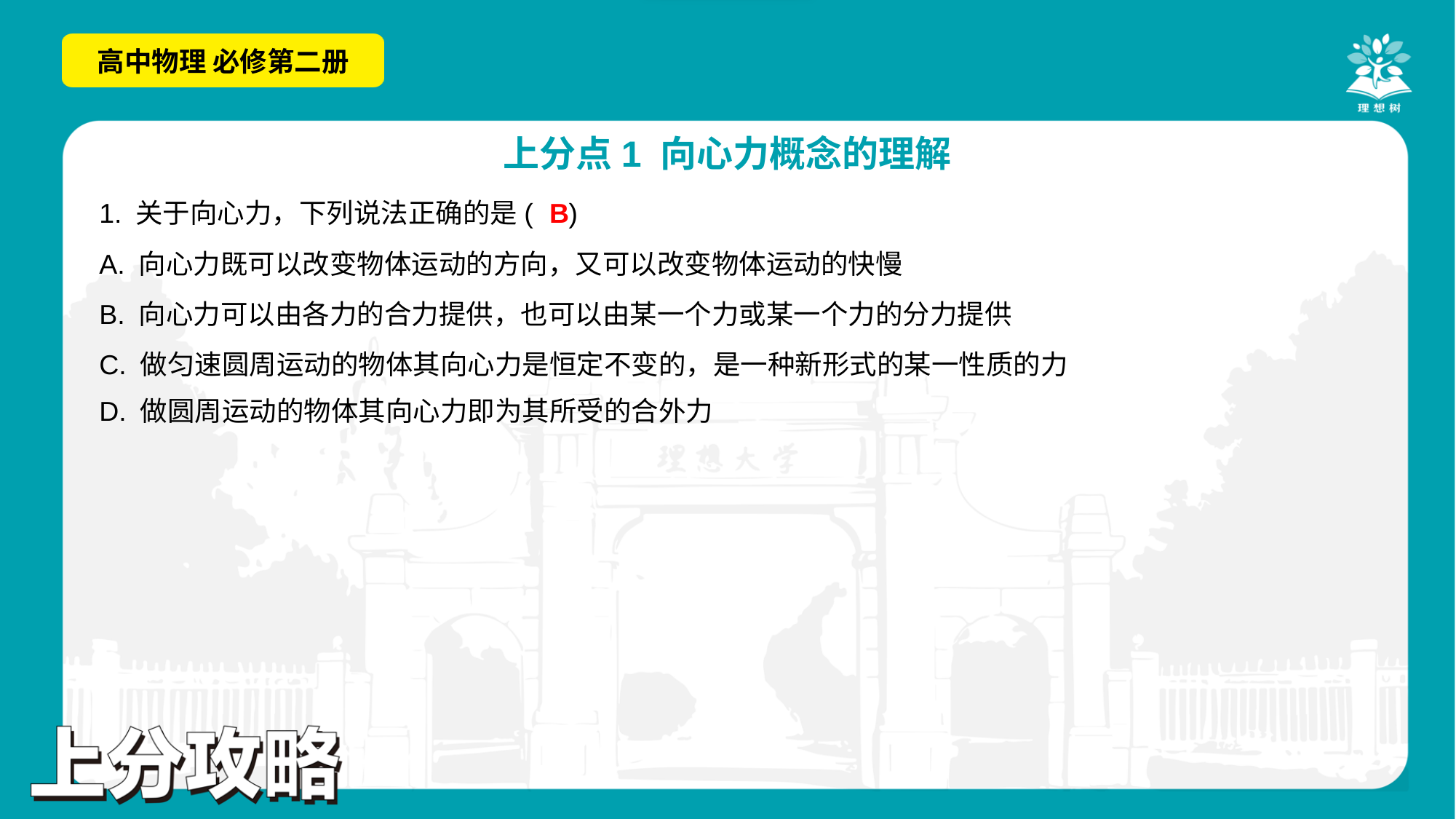

B
1. 关于向心力，下列说法正确的是(     )
A. 向心力既可以改变物体运动的方向，又可以改变物体运动的快慢
B. 向心力可以由各力的合力提供，也可以由某一个力或某一个力的分力提供
C. 做匀速圆周运动的物体其向心力是恒定不变的，是一种新形式的某一性质的力
D. 做圆周运动的物体其向心力即为其所受的合外力